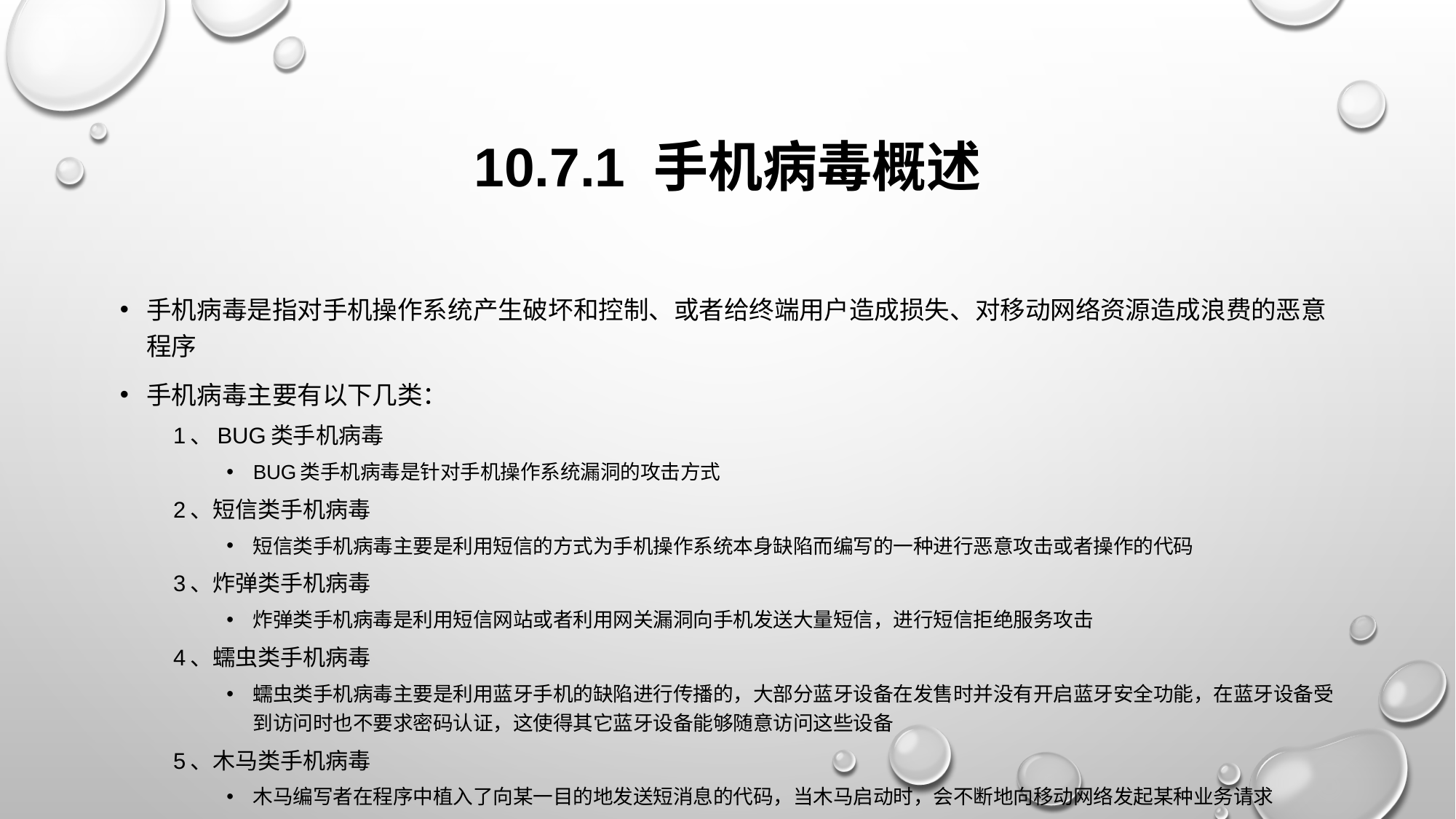

# 10.7.1 手机病毒概述
手机病毒是指对手机操作系统产生破坏和控制、或者给终端用户造成损失、对移动网络资源造成浪费的恶意程序
手机病毒主要有以下几类：
1、BUG类手机病毒
BUG类手机病毒是针对手机操作系统漏洞的攻击方式
2、短信类手机病毒
短信类手机病毒主要是利用短信的方式为手机操作系统本身缺陷而编写的一种进行恶意攻击或者操作的代码
3、炸弹类手机病毒
炸弹类手机病毒是利用短信网站或者利用网关漏洞向手机发送大量短信，进行短信拒绝服务攻击
4、蠕虫类手机病毒
蠕虫类手机病毒主要是利用蓝牙手机的缺陷进行传播的，大部分蓝牙设备在发售时并没有开启蓝牙安全功能，在蓝牙设备受到访问时也不要求密码认证，这使得其它蓝牙设备能够随意访问这些设备
5、木马类手机病毒
木马编写者在程序中植入了向某一目的地发送短消息的代码，当木马启动时，会不断地向移动网络发起某种业务请求